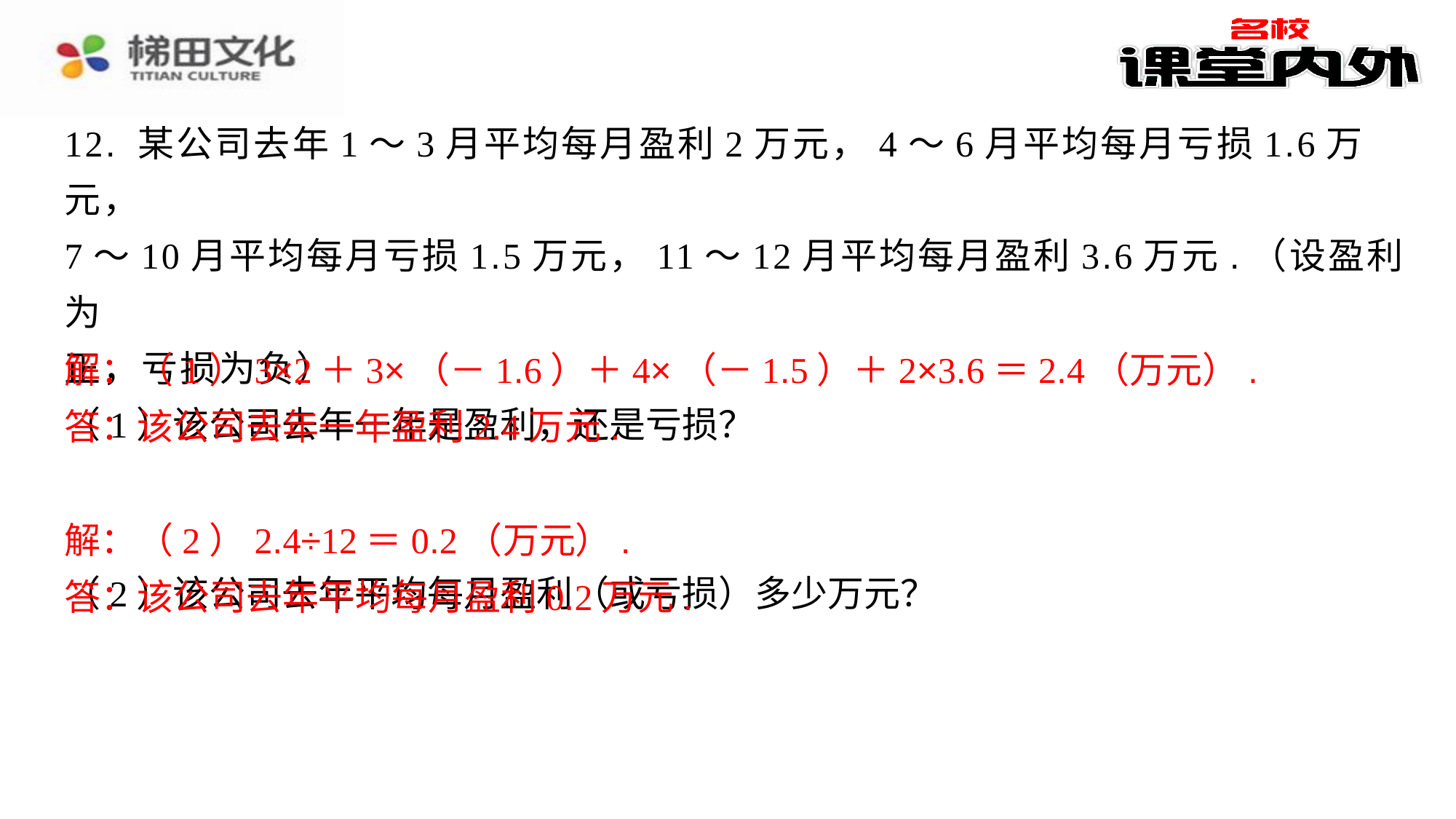

12. 某公司去年1～3月平均每月盈利2万元，4～6月平均每月亏损1.6万元，
7～10月平均每月亏损1.5万元，11～12月平均每月盈利3.6万元.（设盈利为
正，亏损为负）
（1）该公司去年一年是盈利，还是亏损？
解：（1）3×2＋3×（－1.6）＋4×（－1.5）＋2×3.6＝2.4（万元）.
答：该公司去年一年盈利2.4万元.
（2）该公司去年平均每月盈利（或亏损）多少万元？
解：（2）2.4÷12＝0.2（万元）.
答：该公司去年平均每月盈利0.2万元.
解：（1）3×2＋3×（－1.6）＋4×（－1.5）＋2×3.6＝2.4（万元）.
答：该公司去年一年盈利2.4万元.
解：（2）2.4÷12＝0.2（万元）.
答：该公司去年平均每月盈利0.2万元.